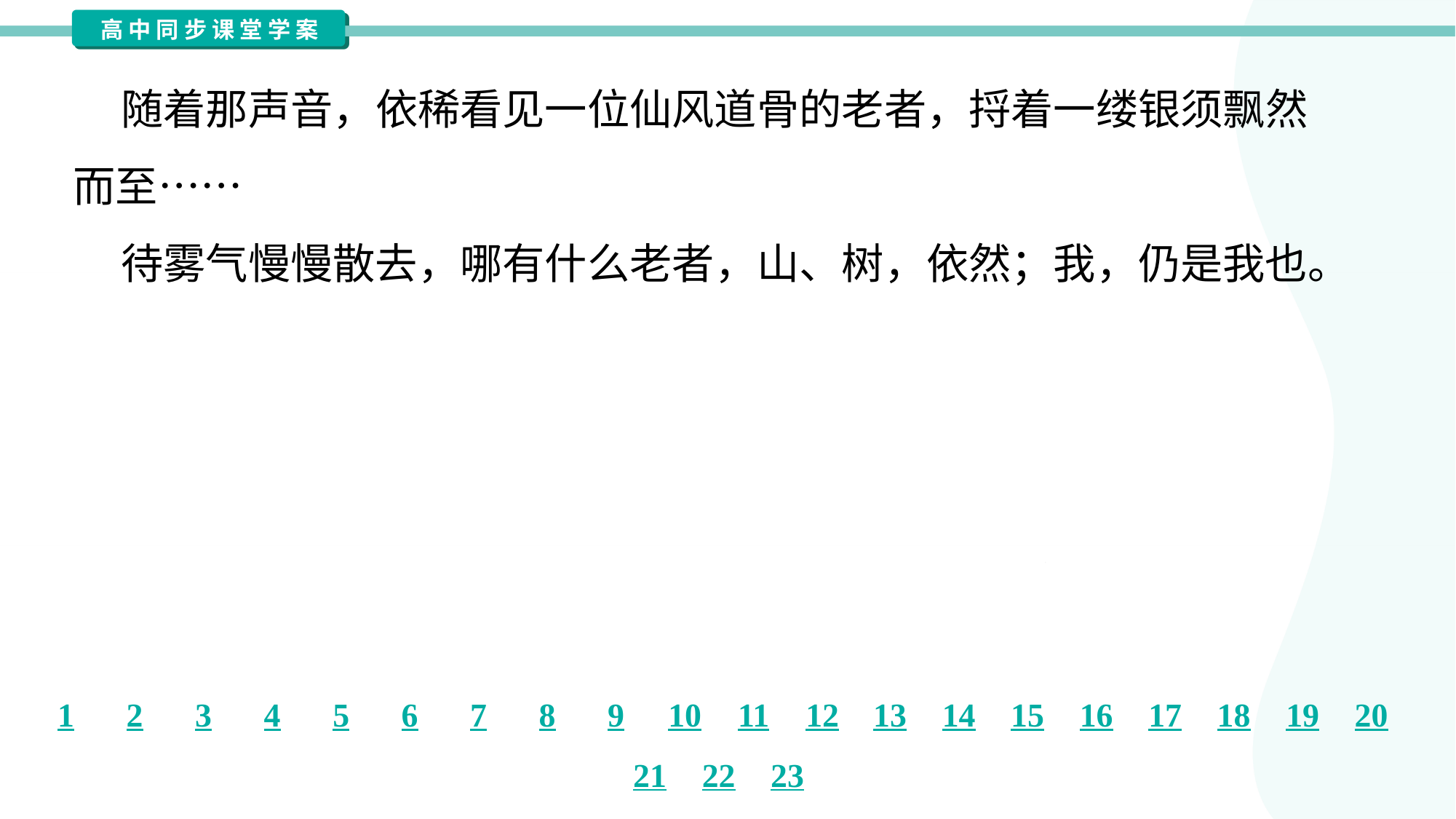

随着那声音，依稀看见一位仙风道骨的老者，捋着一缕银须飘然
而至……
    待雾气慢慢散去，哪有什么老者，山、树，依然；我，仍是我也。